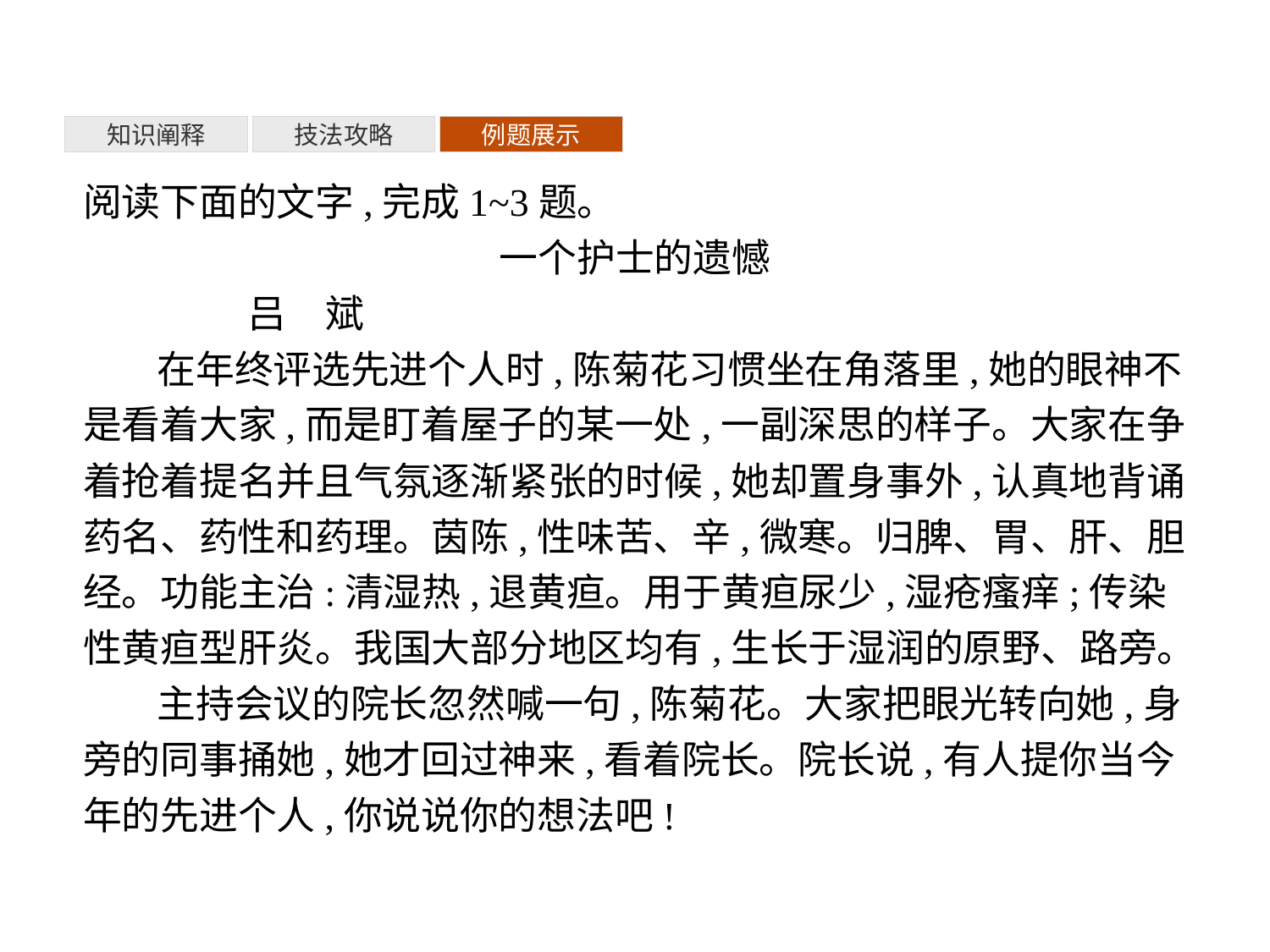

知识阐释
技法攻略
例题展示
阅读下面的文字,完成1~3题。
一个护士的遗憾
	吕　斌
在年终评选先进个人时,陈菊花习惯坐在角落里,她的眼神不是看着大家,而是盯着屋子的某一处,一副深思的样子。大家在争着抢着提名并且气氛逐渐紧张的时候,她却置身事外,认真地背诵药名、药性和药理。茵陈,性味苦、辛,微寒。归脾、胃、肝、胆经。功能主治:清湿热,退黄疸。用于黄疸尿少,湿疮瘙痒;传染性黄疸型肝炎。我国大部分地区均有,生长于湿润的原野、路旁。
主持会议的院长忽然喊一句,陈菊花。大家把眼光转向她,身旁的同事捅她,她才回过神来,看着院长。院长说,有人提你当今年的先进个人,你说说你的想法吧!